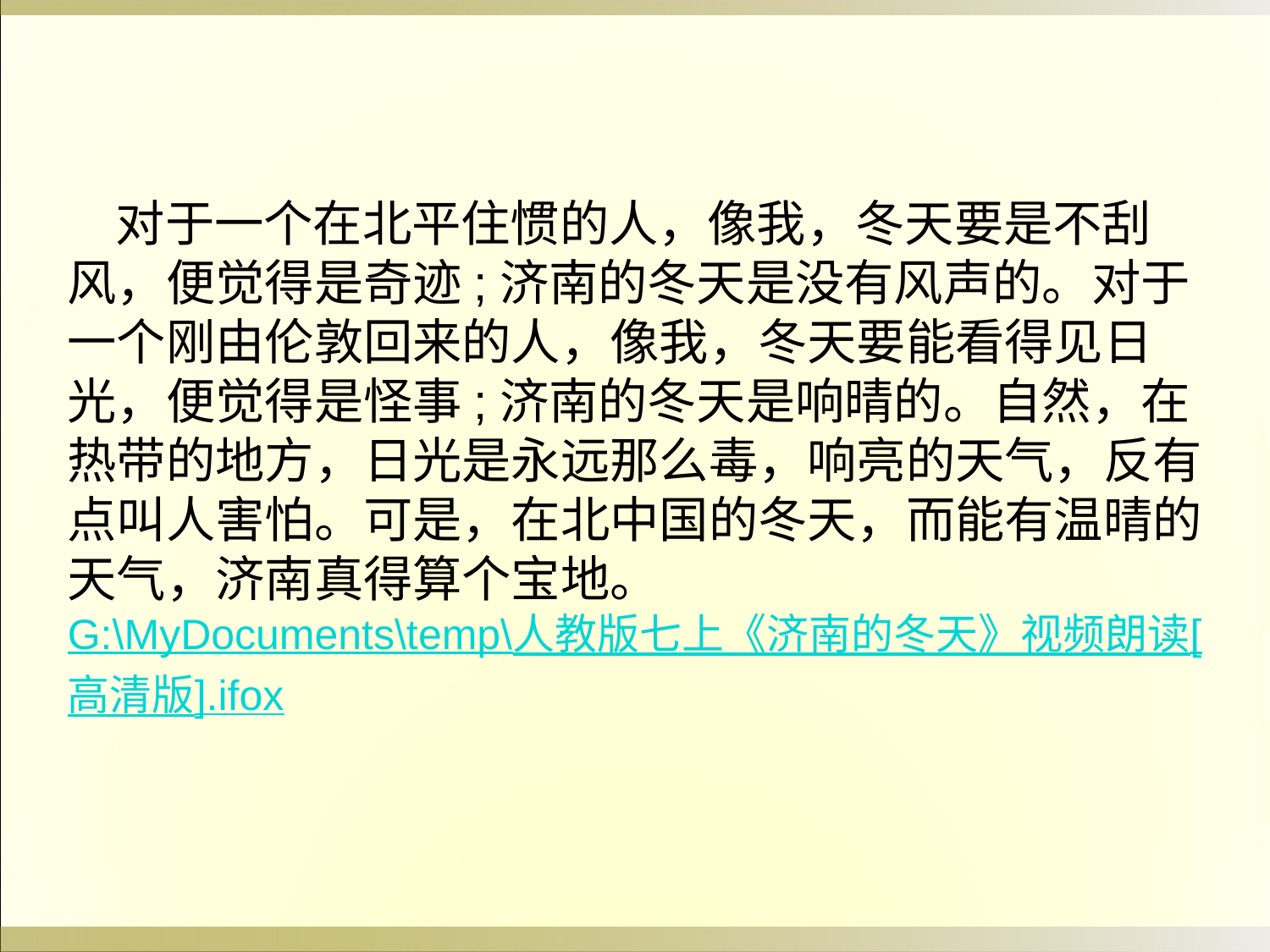

对于一个在北平住惯的人，像我，冬天要是不刮风，便觉得是奇迹;济南的冬天是没有风声的。对于一个刚由伦敦回来的人，像我，冬天要能看得见日光，便觉得是怪事;济南的冬天是响晴的。自然，在热带的地方，日光是永远那么毒，响亮的天气，反有点叫人害怕。可是，在北中国的冬天，而能有温晴的天气，济南真得算个宝地。
G:\MyDocuments\temp\人教版七上《济南的冬天》视频朗读[高清版].ifox